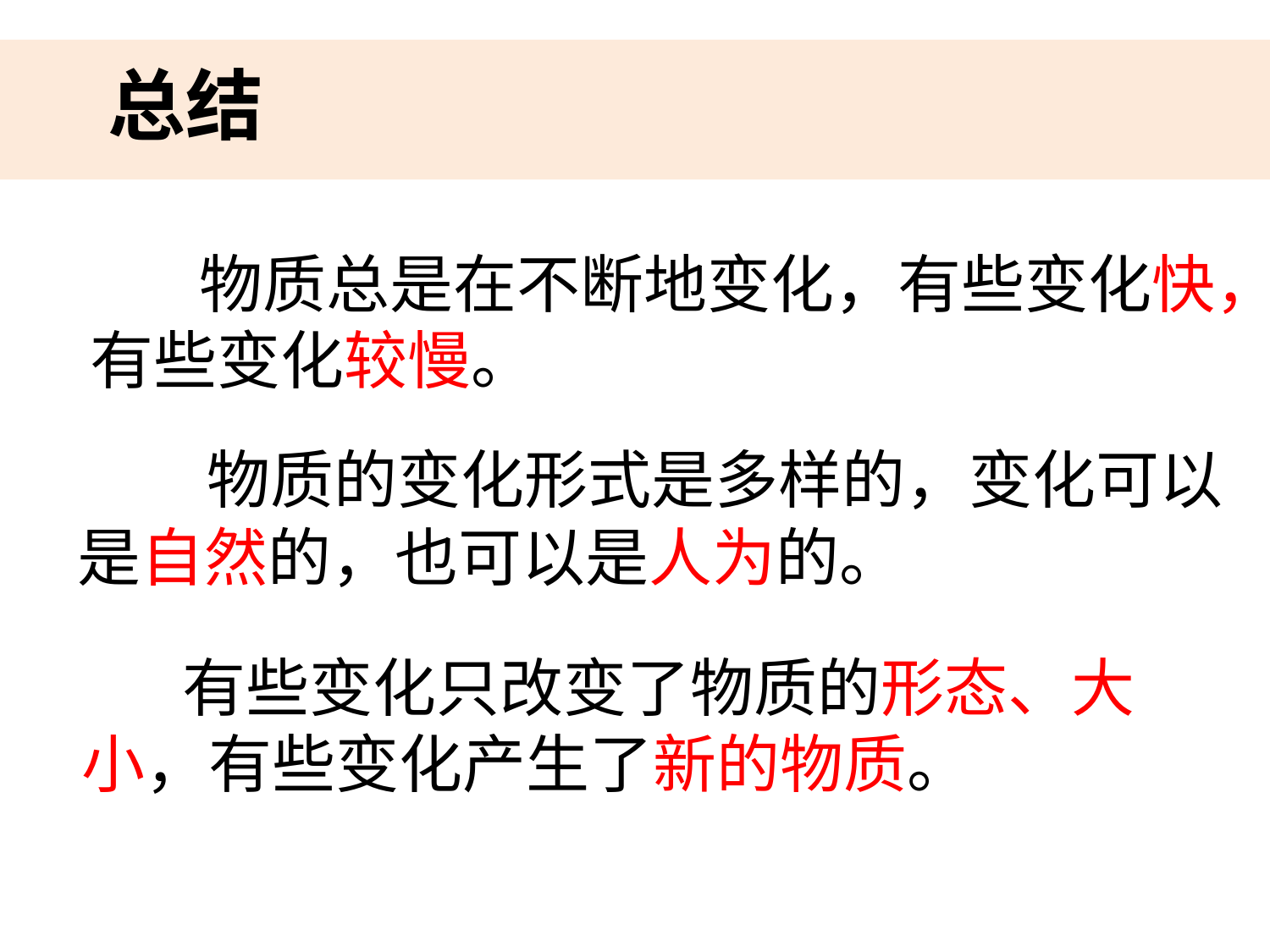

总结

          物质总是在不断地变化，有些变化快，有些变化较慢。
       物质的变化形式是多样的，变化可以是自然的，也可以是人为的。
      有些变化只改变了物质的形态、大小，有些变化产生了新的物质。